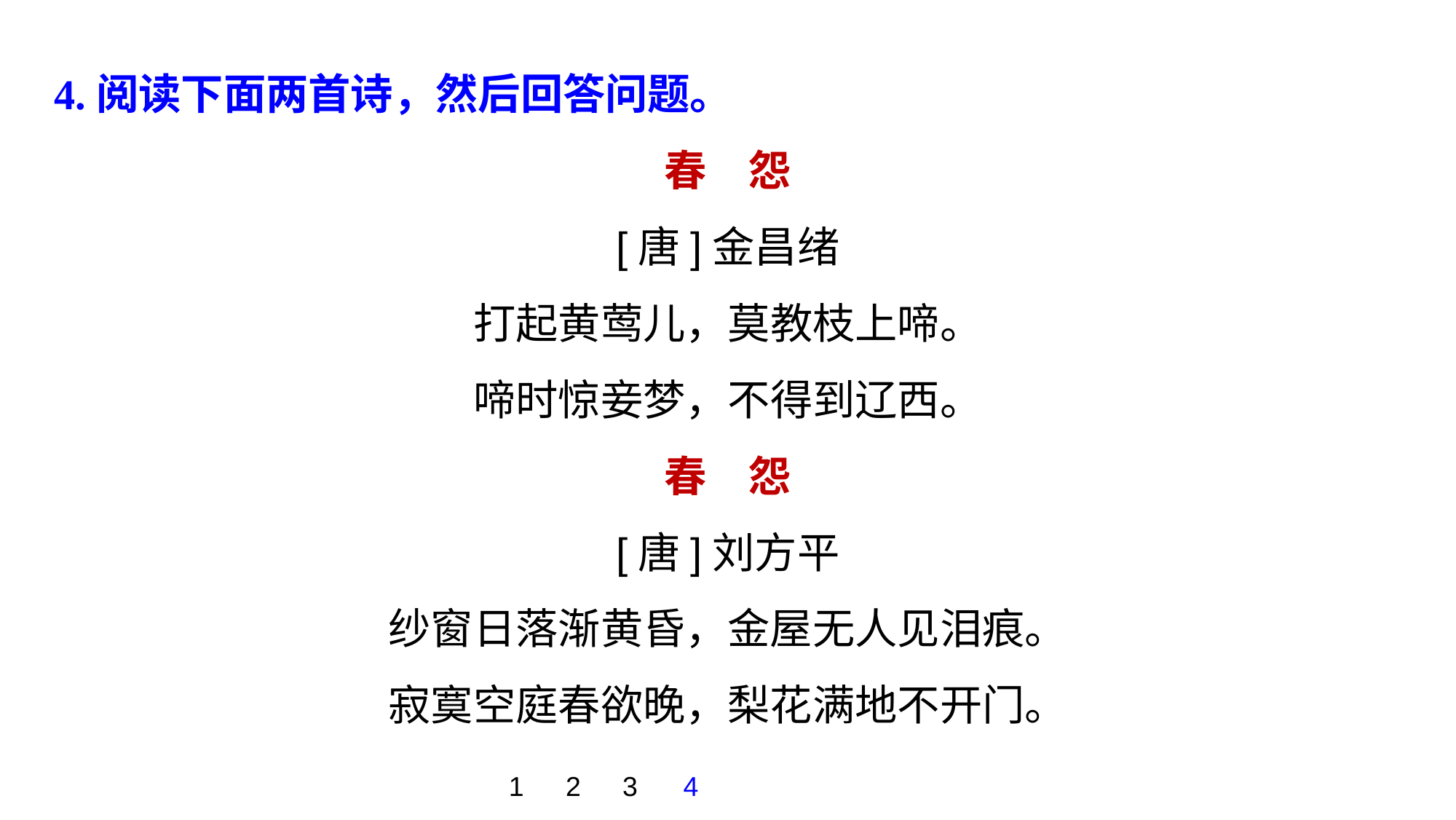

4.阅读下面两首诗，然后回答问题。
春　怨
[唐]金昌绪
打起黄莺儿，莫教枝上啼。
啼时惊妾梦，不得到辽西。
春　怨
[唐]刘方平
纱窗日落渐黄昏，金屋无人见泪痕。
寂寞空庭春欲晚，梨花满地不开门。
1
2
3
4